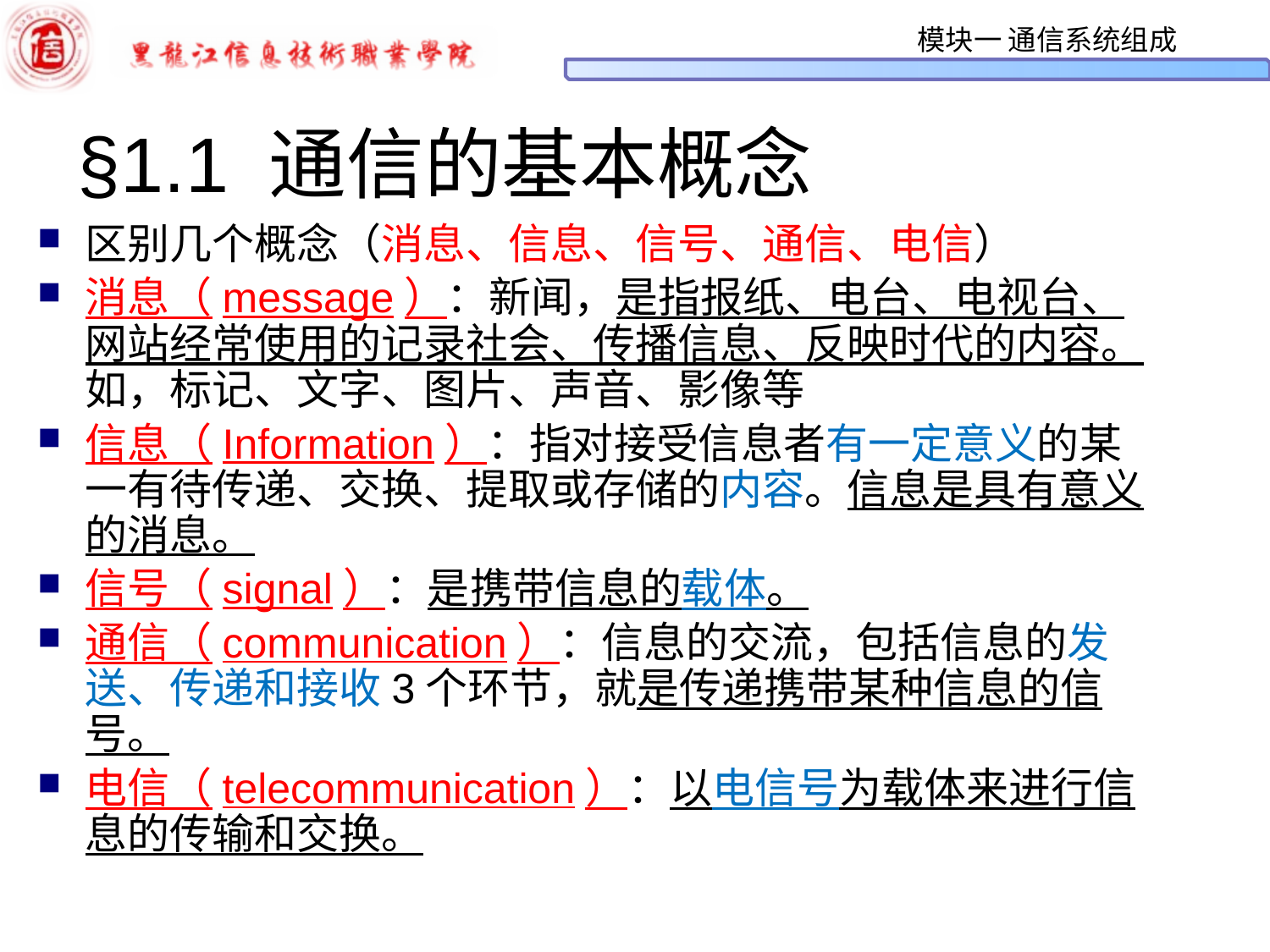

# §1.1 通信的基本概念
区别几个概念（消息、信息、信号、通信、电信）
消息（message）：新闻，是指报纸、电台、电视台、网站经常使用的记录社会、传播信息、反映时代的内容。如，标记、文字、图片、声音、影像等
信息（Information）：指对接受信息者有一定意义的某一有待传递、交换、提取或存储的内容。信息是具有意义的消息。
信号（signal）：是携带信息的载体。
通信（communication）：信息的交流，包括信息的发送、传递和接收3个环节，就是传递携带某种信息的信号。
电信（telecommunication）：以电信号为载体来进行信息的传输和交换。